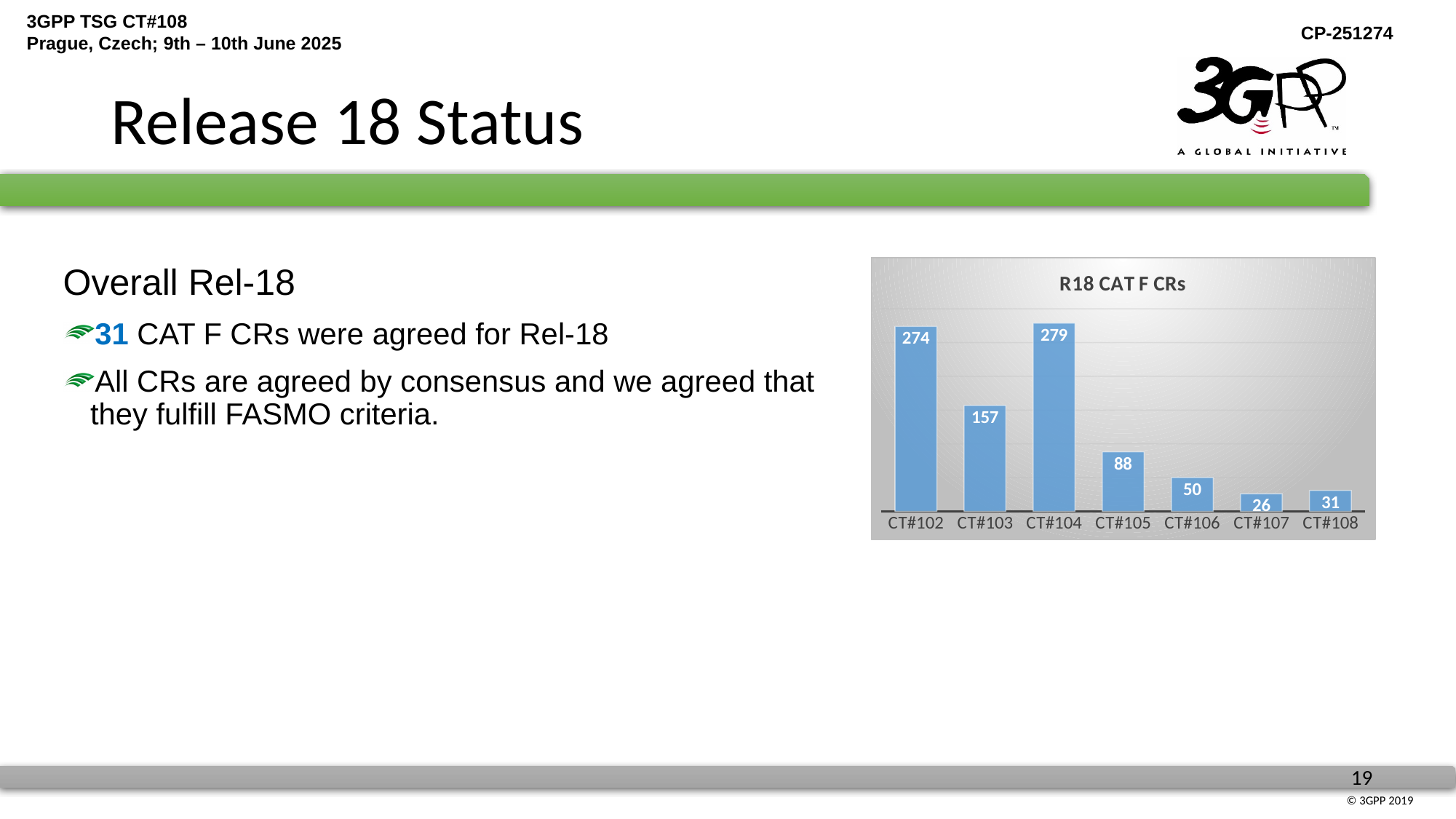

# Release 18 Status

### Chart: R18 CAT F CRs

| Category | 系列 1 |
|---|---|
| CT#102 | 274.0 |
| CT#103 | 157.0 |
| CT#104 | 279.0 |
| CT#105 | 88.0 |
| CT#106 | 50.0 |
| CT#107 | 26.0 |
| CT#108 | 31.0 |
Overall Rel-18
31 CAT F CRs were agreed for Rel-18
All CRs are agreed by consensus and we agreed that they fulfill FASMO criteria.